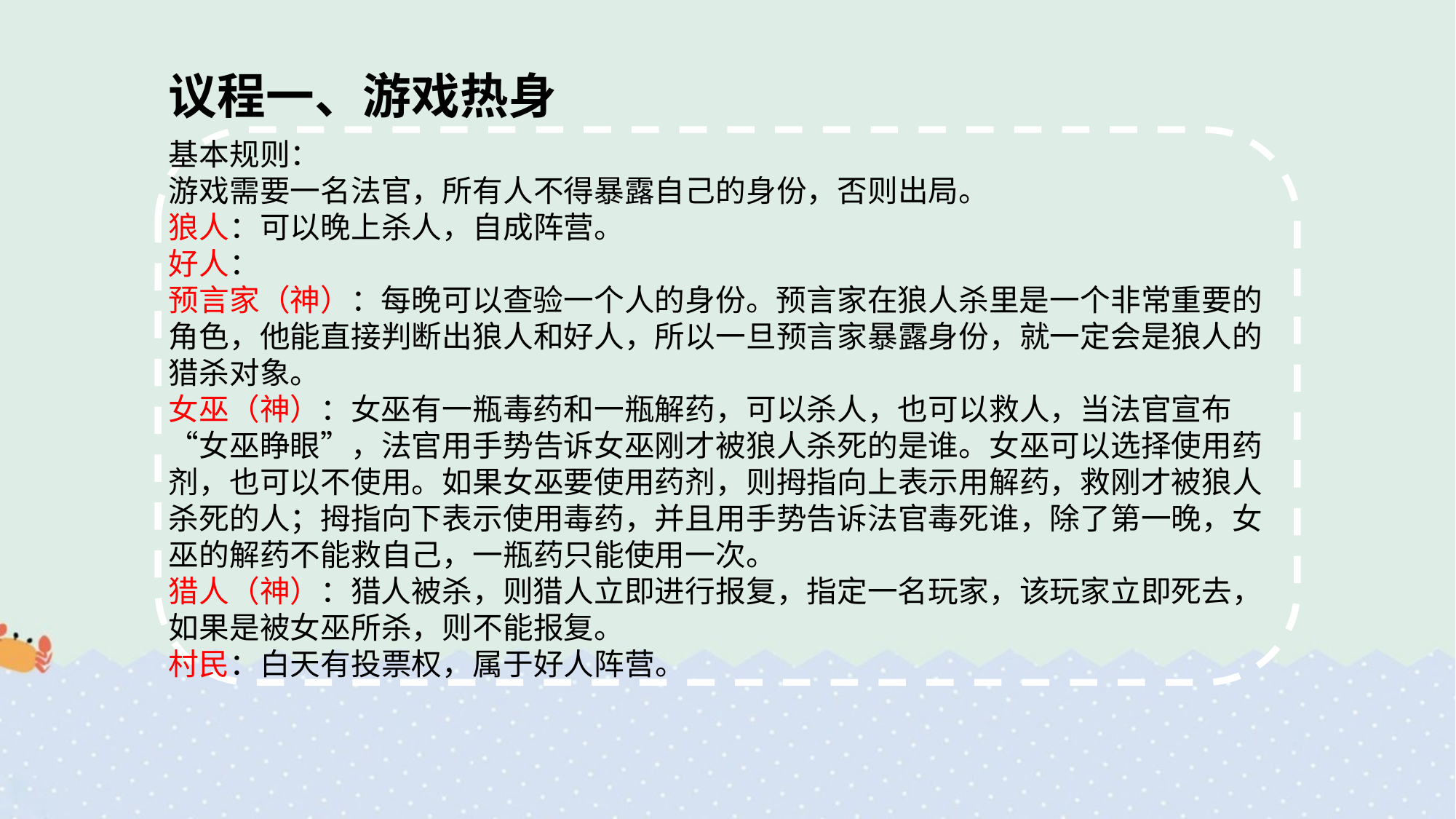

议程一、游戏热身
基本规则：
游戏需要一名法官，所有人不得暴露自己的身份，否则出局。
狼人：可以晚上杀人，自成阵营。
好人：
预言家（神）：每晚可以查验一个人的身份。预言家在狼人杀里是一个非常重要的角色，他能直接判断出狼人和好人，所以一旦预言家暴露身份，就一定会是狼人的猎杀对象。
女巫（神）：女巫有一瓶毒药和一瓶解药，可以杀人，也可以救人，当法官宣布“女巫睁眼”，法官用手势告诉女巫刚才被狼人杀死的是谁。女巫可以选择使用药剂，也可以不使用。如果女巫要使用药剂，则拇指向上表示用解药，救刚才被狼人杀死的人；拇指向下表示使用毒药，并且用手势告诉法官毒死谁，除了第一晚，女巫的解药不能救自己，一瓶药只能使用一次。
猎人（神）：猎人被杀，则猎人立即进行报复，指定一名玩家，该玩家立即死去，如果是被女巫所杀，则不能报复。
村民：白天有投票权，属于好人阵营。